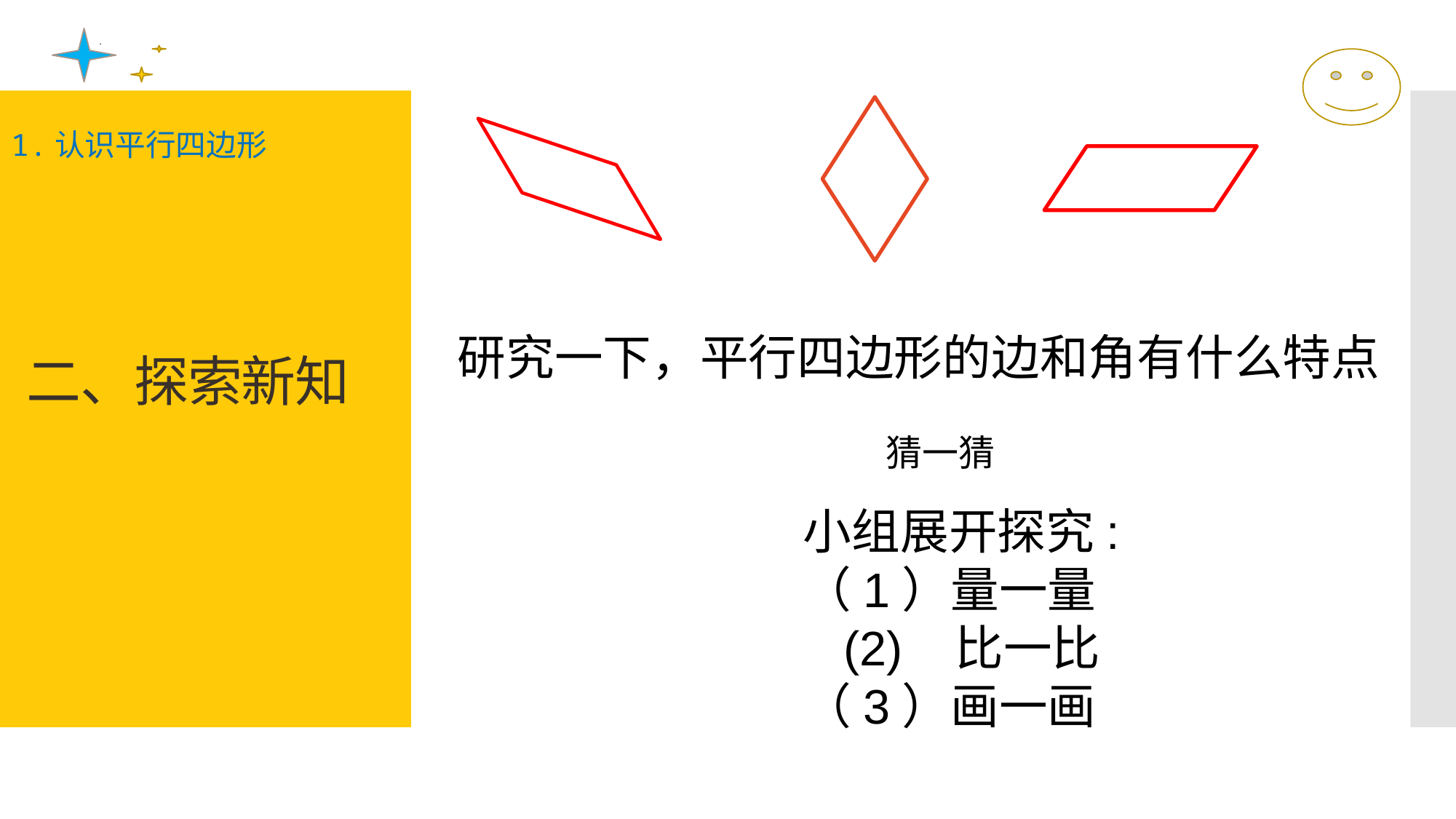

1.认识平行四边形

研究一下，平行四边形的边和角有什么特点
# 二、探索新知
猜一猜
小组展开探究:
（1）量一量
   (2)   比一比
（3）画一画